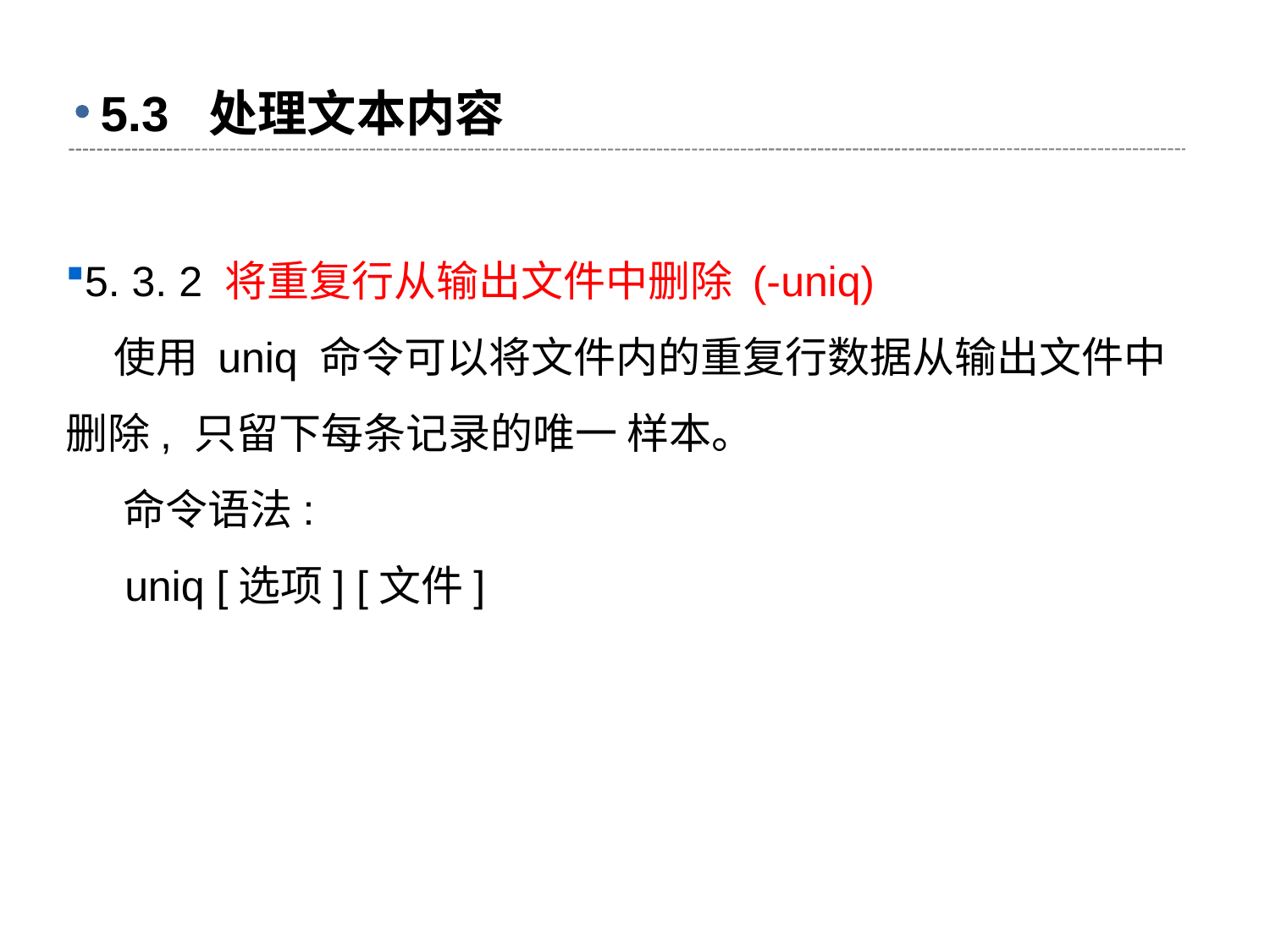

# 5.3  处理文本内容
5. 3. 2 将重复行从输出文件中删除 (-uniq)
    使用 uniq 命令可以将文件内的重复行数据从输出文件中删除, 只留下每条记录的唯一 样本。
     命令语法:
     uniq [选项] [文件]